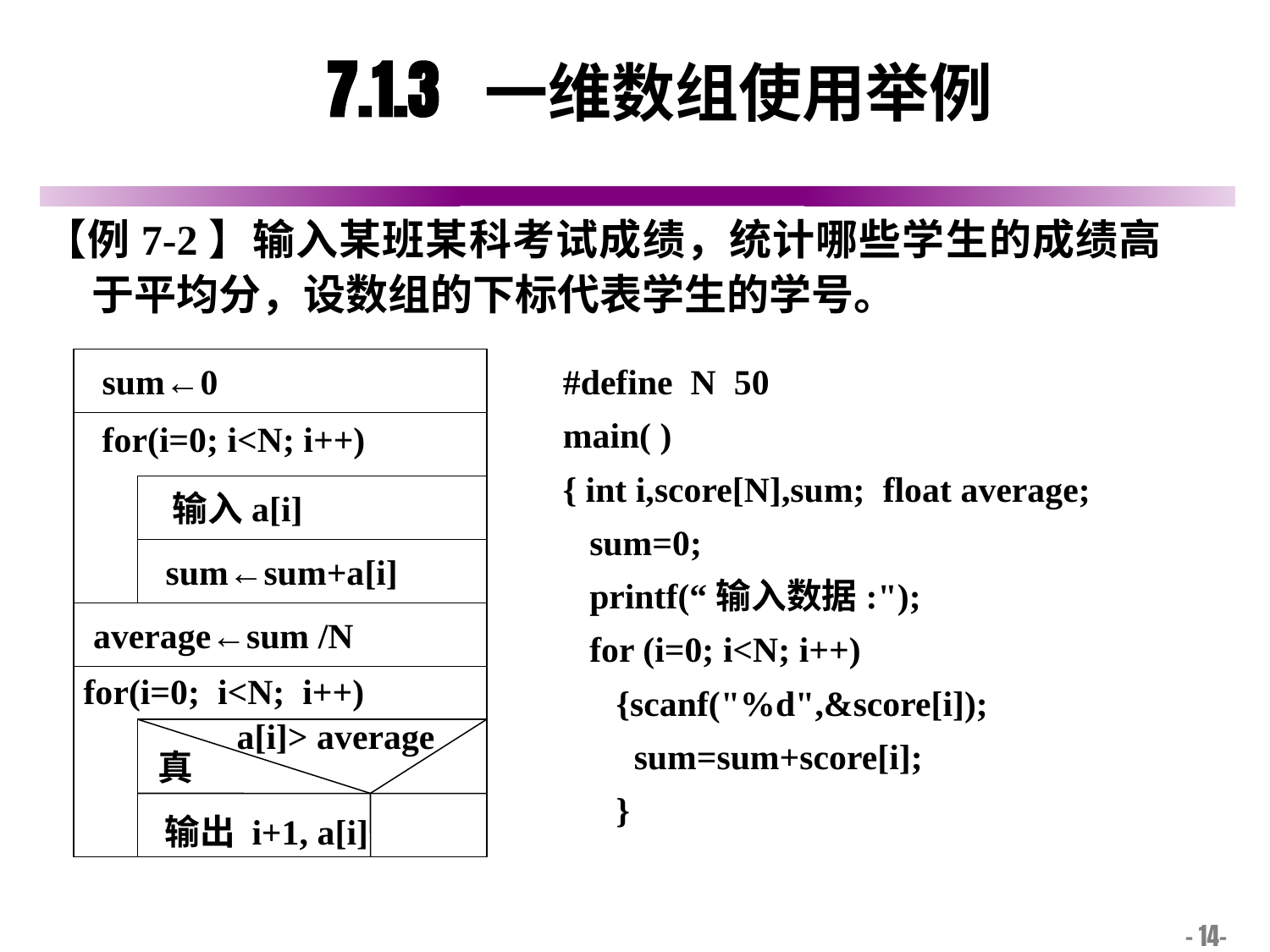

# 7.1.3  一维数组使用举例
【例7-2】输入某班某科考试成绩，统计哪些学生的成绩高于平均分，设数组的下标代表学生的学号。

  sum←0
#define  N  50
main( )
{ int i,score[N],sum;  float average;
   sum=0;
   printf(“输入数据:");
   for (i=0; i<N; i++)
      {scanf("%d",&score[i]);
        sum=sum+score[i];
      }
  for(i=0; i<N; i++)

  输入a[i]
  sum←sum+a[i]
 average←sum /N
for(i=0;  i<N;  i++)
a[i]> average

真
输出 i+1, a[i]
 - 14-